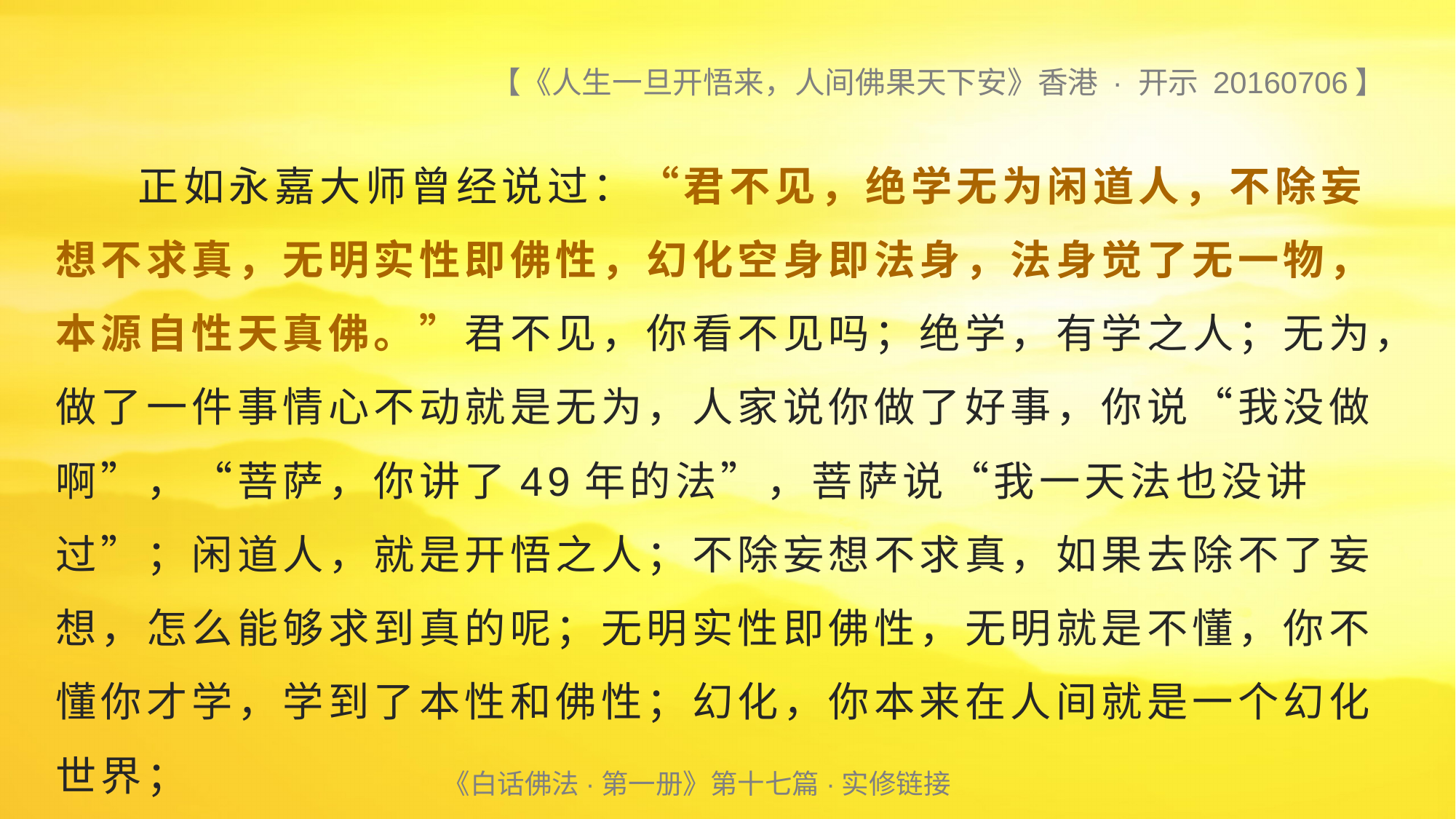

【《人生一旦开悟来，人间佛果天下安》香港 · 开示 20160706】
        正如永嘉大师曾经说过：“君不见，绝学无为闲道人，不除妄想不求真，无明实性即佛性，幻化空身即法身，法身觉了无一物，本源自性天真佛。”君不见，你看不见吗；绝学，有学之人；无为，做了一件事情心不动就是无为，人家说你做了好事，你说“我没做啊”，“菩萨，你讲了49年的法”，菩萨说“我一天法也没讲过”；闲道人，就是开悟之人；不除妄想不求真，如果去除不了妄想，怎么能够求到真的呢；无明实性即佛性，无明就是不懂，你不懂你才学，学到了本性和佛性；幻化，你本来在人间就是一个幻化世界；
《白话佛法·第一册》第十七篇·实修链接